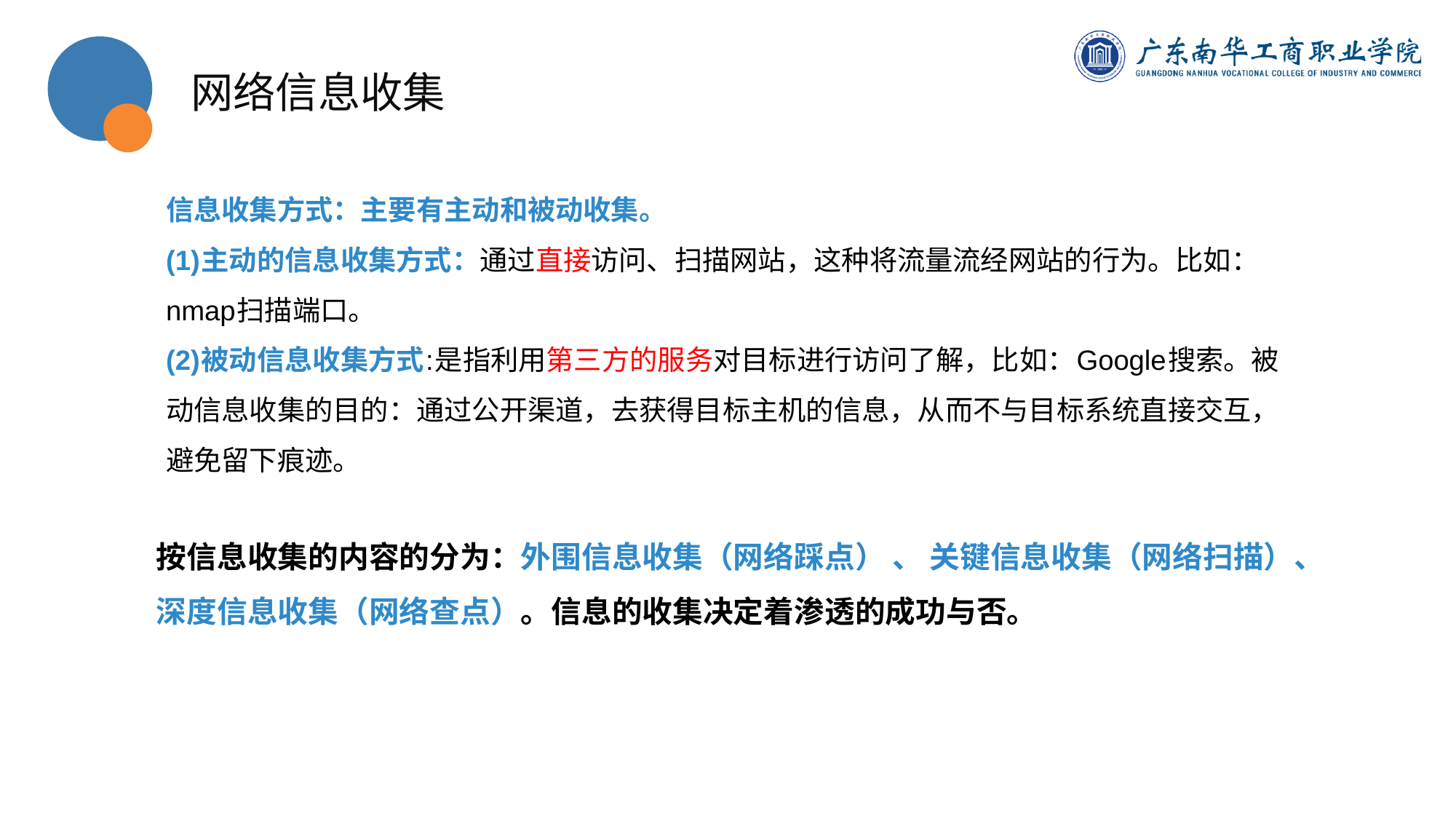

网络信息收集

信息收集方式：主要有主动和被动收集。
(1)主动的信息收集方式：通过直接访问、扫描网站，这种将流量流经网站的行为。比如：nmap扫描端口。
(2)被动信息收集方式:是指利用第三方的服务对目标进行访问了解，比如：Google搜索。被动信息收集的目的：通过公开渠道，去获得目标主机的信息，从而不与目标系统直接交互，避免留下痕迹。
按信息收集的内容的分为：外围信息收集（网络踩点） 、 关键信息收集（网络扫描）、深度信息收集（网络查点）。信息的收集决定着渗透的成功与否。